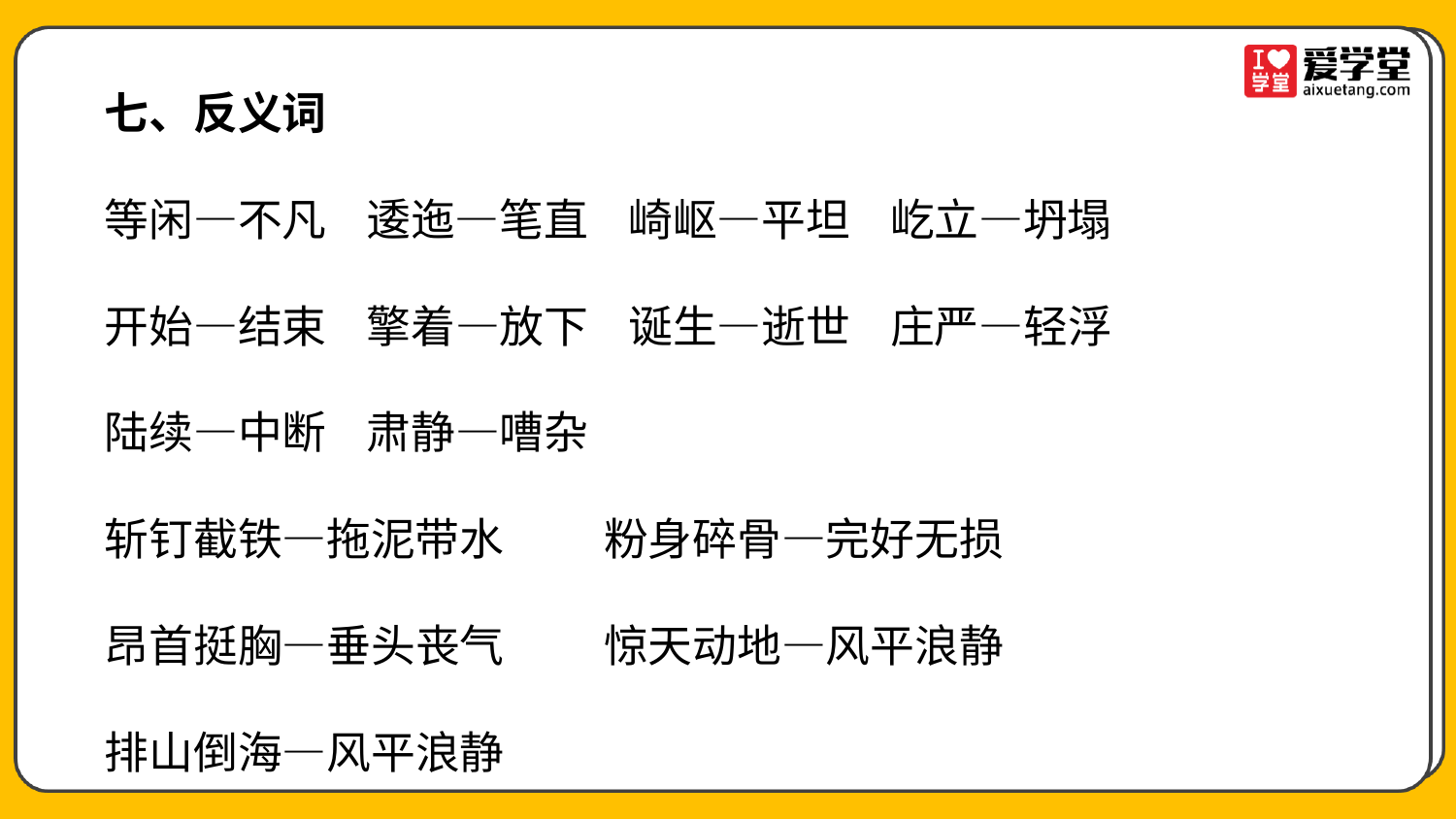

七、反义词
等闲—不凡    逶迤—笔直    崎岖—平坦    屹立—坍塌
开始—结束    擎着—放下    诞生—逝世    庄严—轻浮
陆续—中断    肃静—嘈杂
斩钉截铁—拖泥带水          粉身碎骨—完好无损
昂首挺胸—垂头丧气          惊天动地—风平浪静
排山倒海—风平浪静